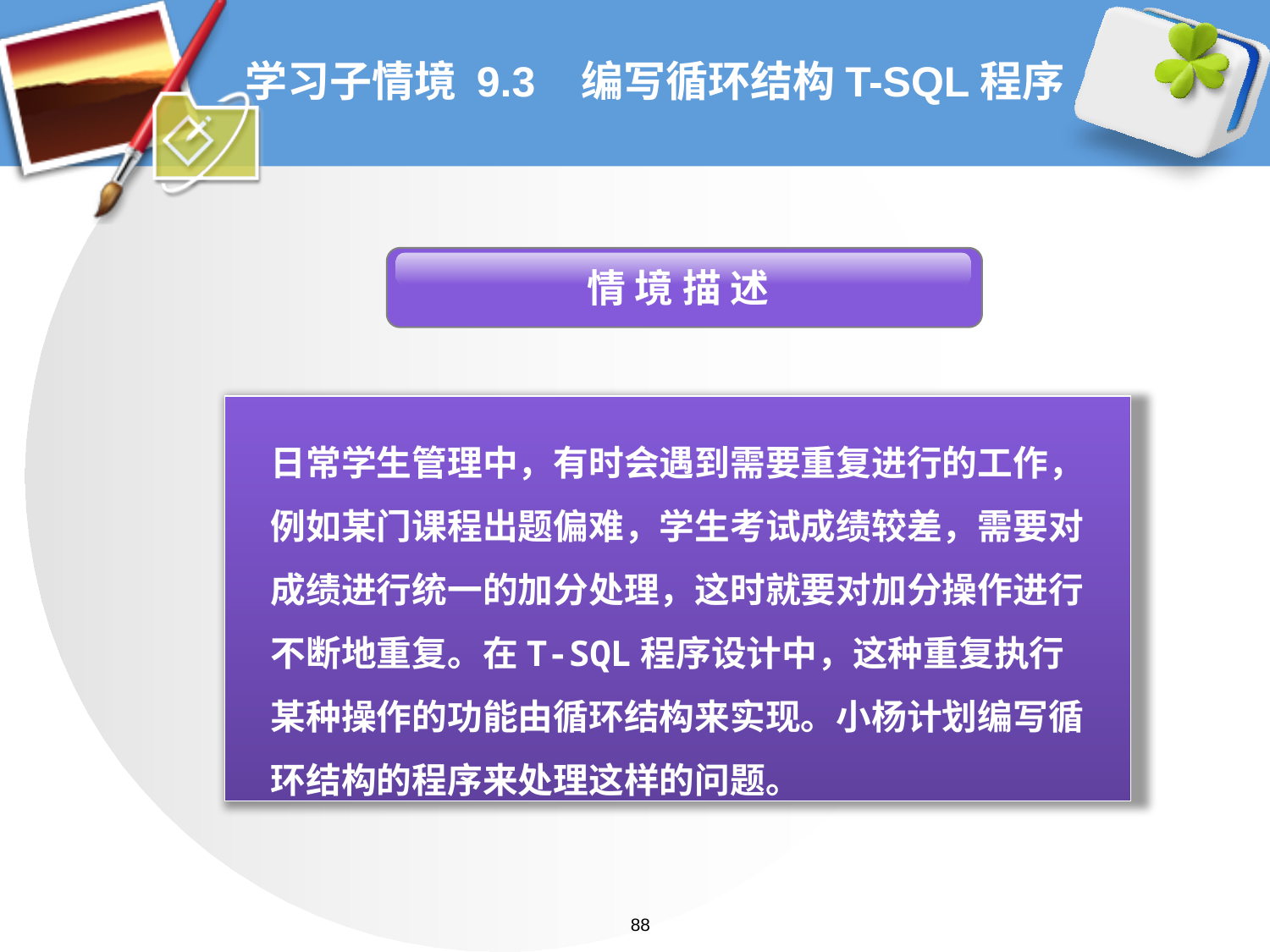

# 学习子情境 9.3   编写循环结构T-SQL程序

  情 境 描 述

日常学生管理中，有时会遇到需要重复进行的工作，例如某门课程出题偏难，学生考试成绩较差，需要对成绩进行统一的加分处理，这时就要对加分操作进行不断地重复。在T-SQL程序设计中，这种重复执行某种操作的功能由循环结构来实现。小杨计划编写循环结构的程序来处理这样的问题。
88